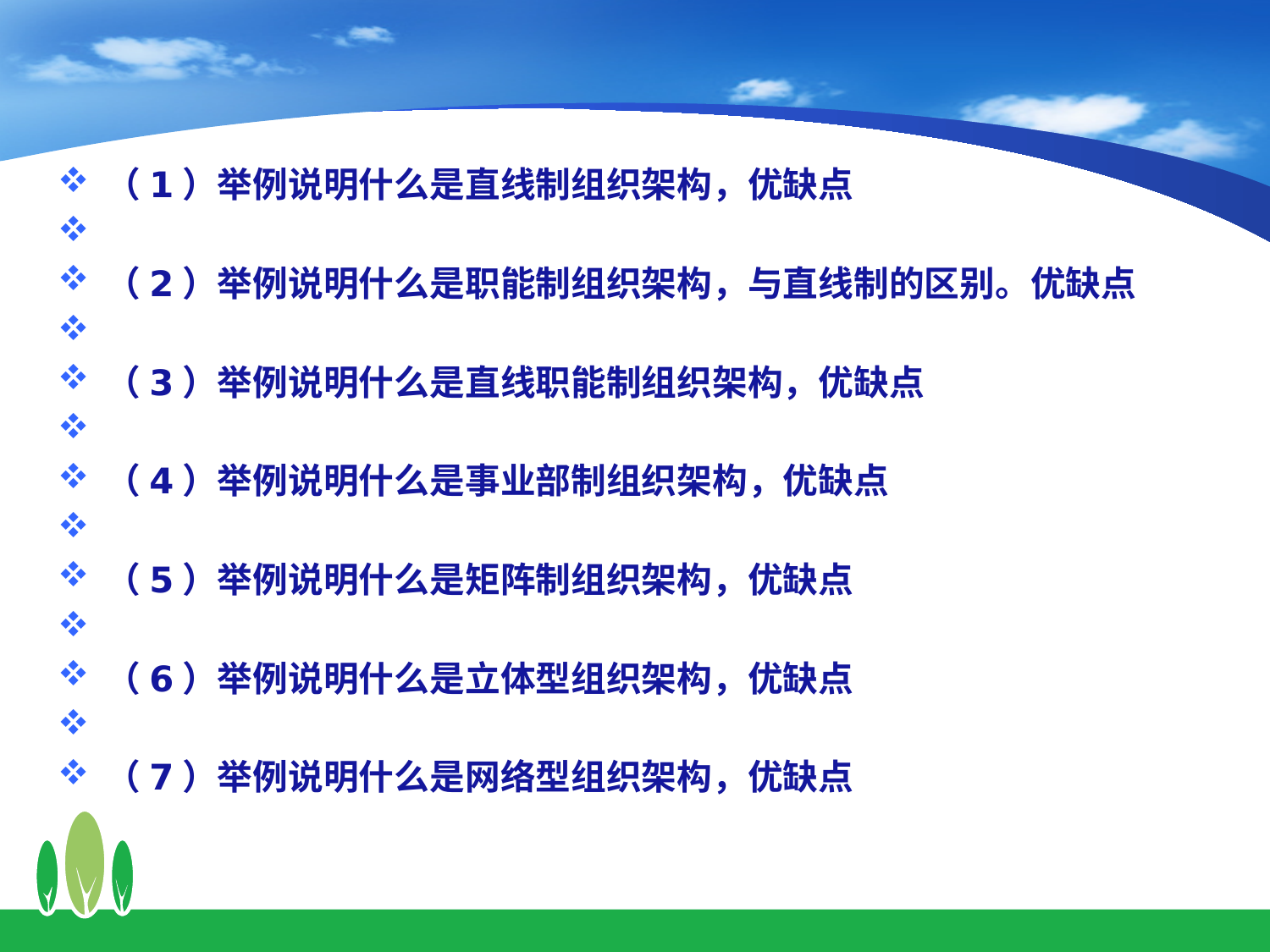

（1）举例说明什么是直线制组织架构，优缺点

（2）举例说明什么是职能制组织架构，与直线制的区别。优缺点

（3）举例说明什么是直线职能制组织架构，优缺点

（4）举例说明什么是事业部制组织架构，优缺点

（5）举例说明什么是矩阵制组织架构，优缺点

（6）举例说明什么是立体型组织架构，优缺点

（7）举例说明什么是网络型组织架构，优缺点
25